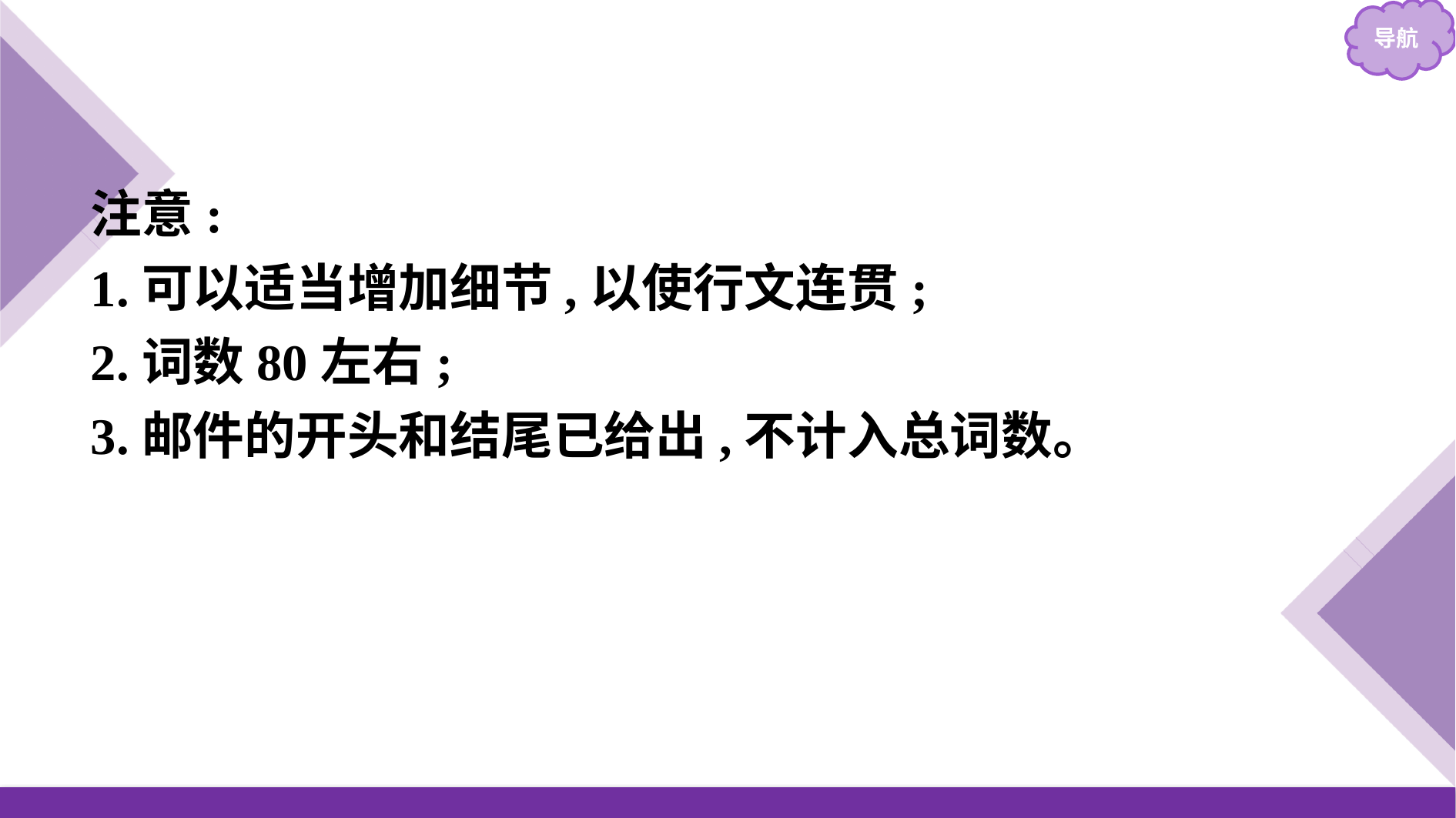

注意:
1.可以适当增加细节,以使行文连贯;
2.词数80左右;
3.邮件的开头和结尾已给出,不计入总词数。